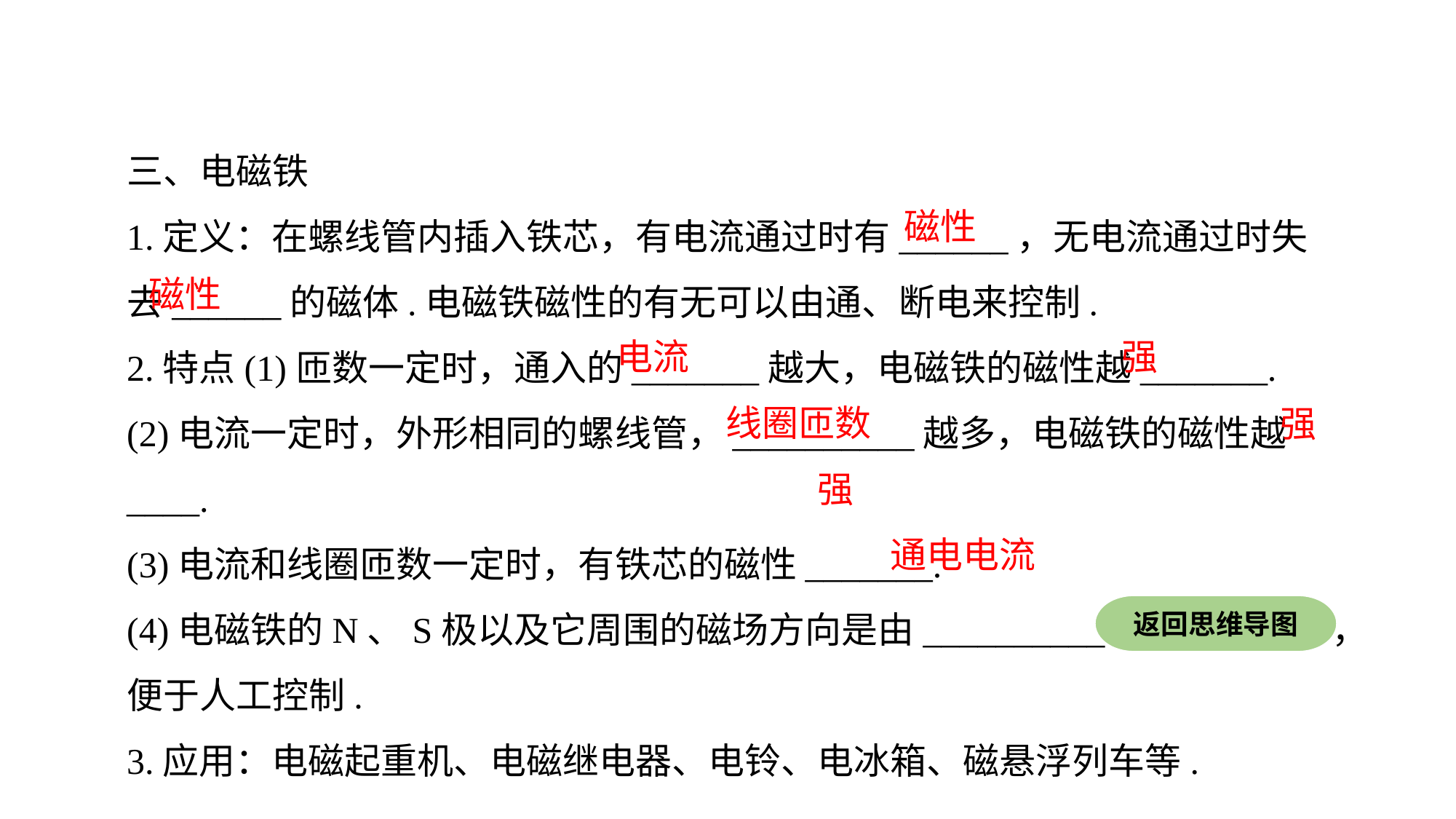

三、电磁铁
1.定义：在螺线管内插入铁芯，有电流通过时有______，无电流通过时失去______的磁体.电磁铁磁性的有无可以由通、断电来控制.
2.特点(1)匝数一定时，通入的_______越大，电磁铁的磁性越_______.
(2)电流一定时，外形相同的螺线管，__________越多，电磁铁的磁性越____.
(3)电流和线圈匝数一定时，有铁芯的磁性_______.
(4)电磁铁的N、S极以及它周围的磁场方向是由__________的方向决定的，便于人工控制.3.应用：电磁起重机、电磁继电器、电铃、电冰箱、磁悬浮列车等.
磁性
磁性
电流
强
线圈匝数
强
强
通电电流
返回思维导图